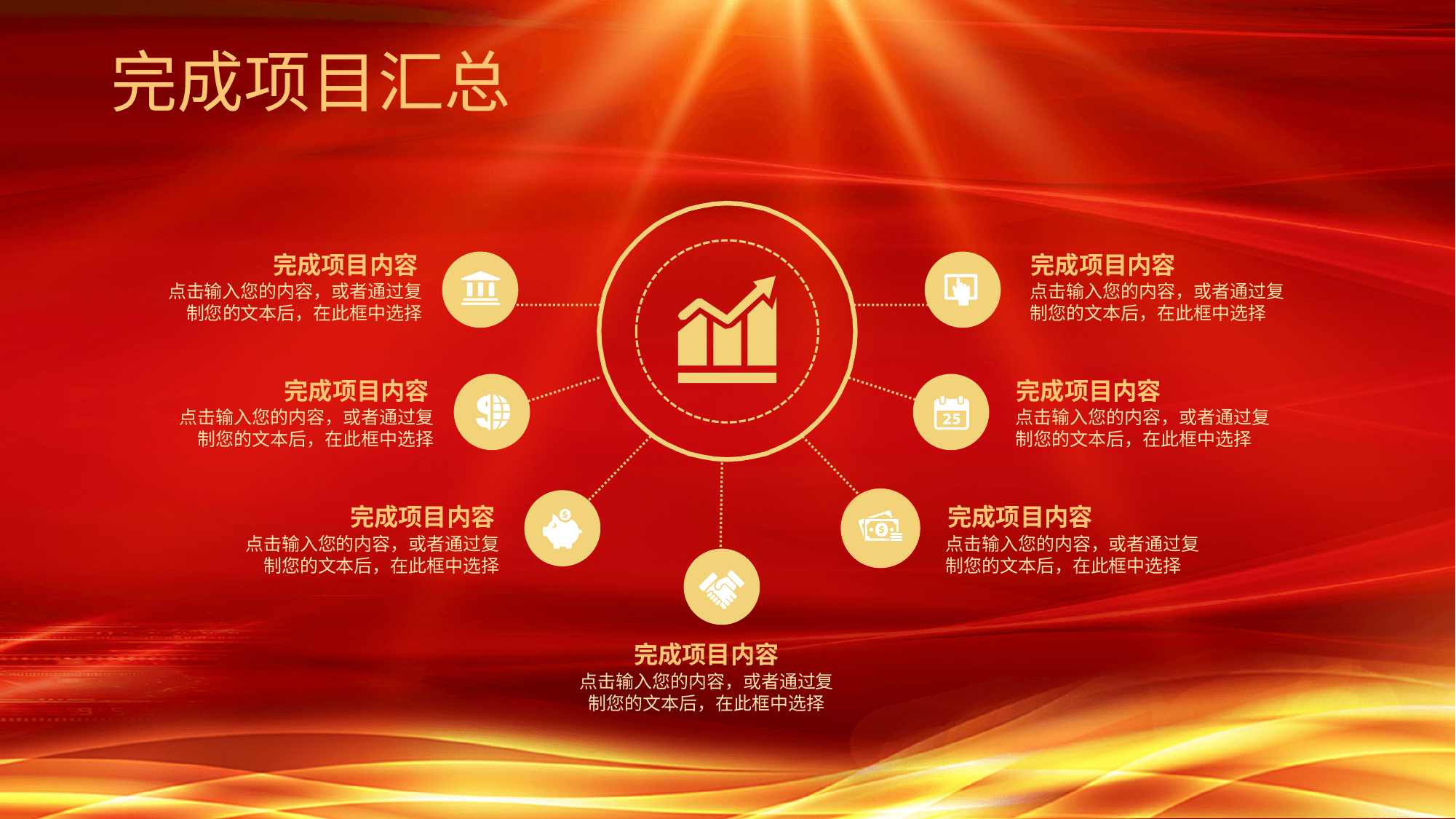

完成项目汇总

完成项目内容
点击输入您的内容，或者通过复制您的文本后，在此框中选择
完成项目内容
点击输入您的内容，或者通过复制您的文本后，在此框中选择

完成项目内容
点击输入您的内容，或者通过复制您的文本后，在此框中选择
完成项目内容
点击输入您的内容，或者通过复制您的文本后，在此框中选择

完成项目内容
点击输入您的内容，或者通过复制您的文本后，在此框中选择
完成项目内容
点击输入您的内容，或者通过复制您的文本后，在此框中选择

完成项目内容
点击输入您的内容，或者通过复制您的文本后，在此框中选择